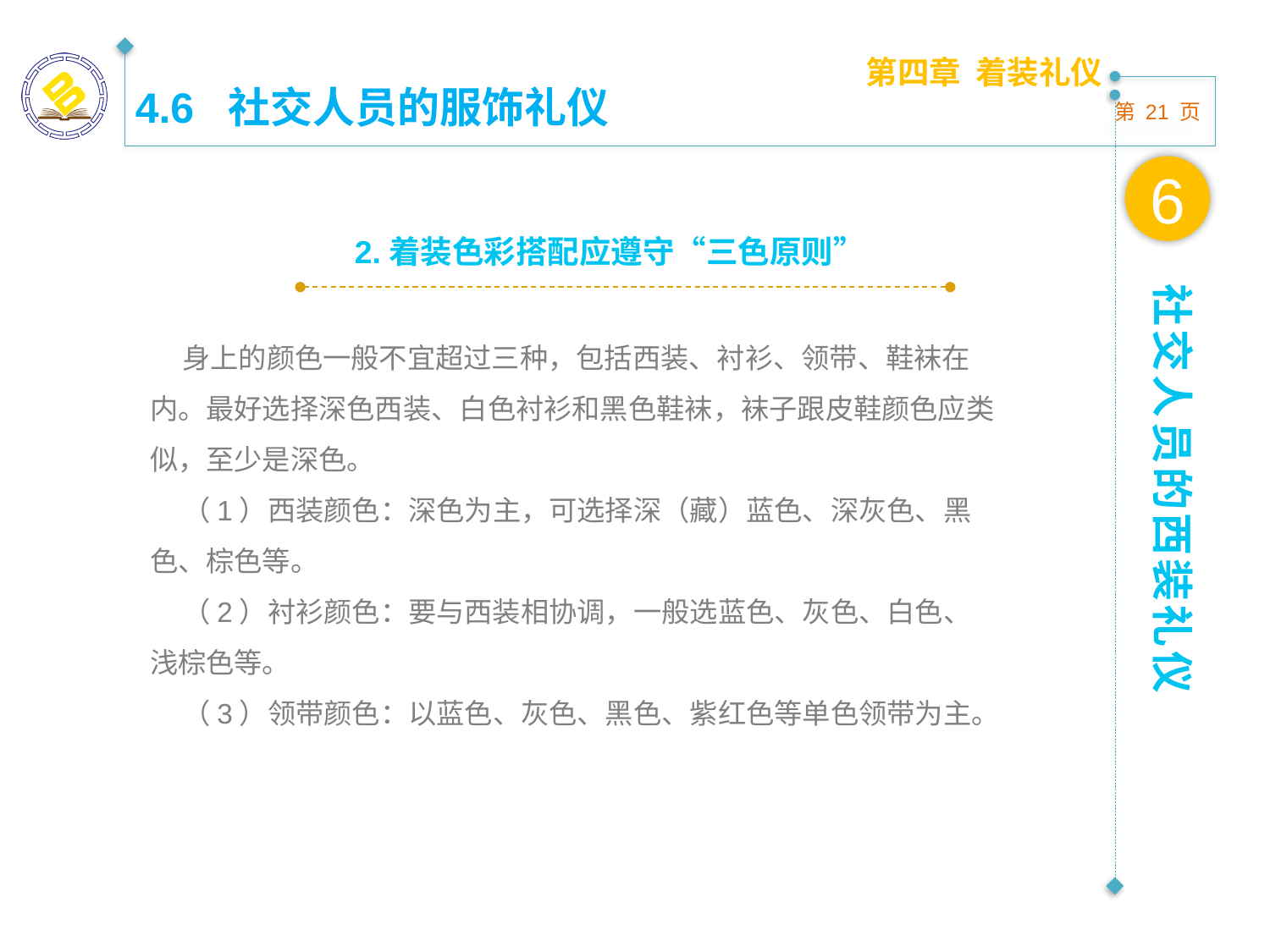

第四章  着装礼仪
4.6  社交人员的服饰礼仪
6
2.着装色彩搭配应遵守“三色原则”
社交人员的西装礼仪
    身上的颜色一般不宜超过三种，包括西装、衬衫、领带、鞋袜在内。最好选择深色西装、白色衬衫和黑色鞋袜，袜子跟皮鞋颜色应类似，至少是深色。
    （1）西装颜色：深色为主，可选择深（藏）蓝色、深灰色、黑色、棕色等。
    （2）衬衫颜色：要与西装相协调，一般选蓝色、灰色、白色、浅棕色等。
    （3）领带颜色：以蓝色、灰色、黑色、紫红色等单色领带为主。